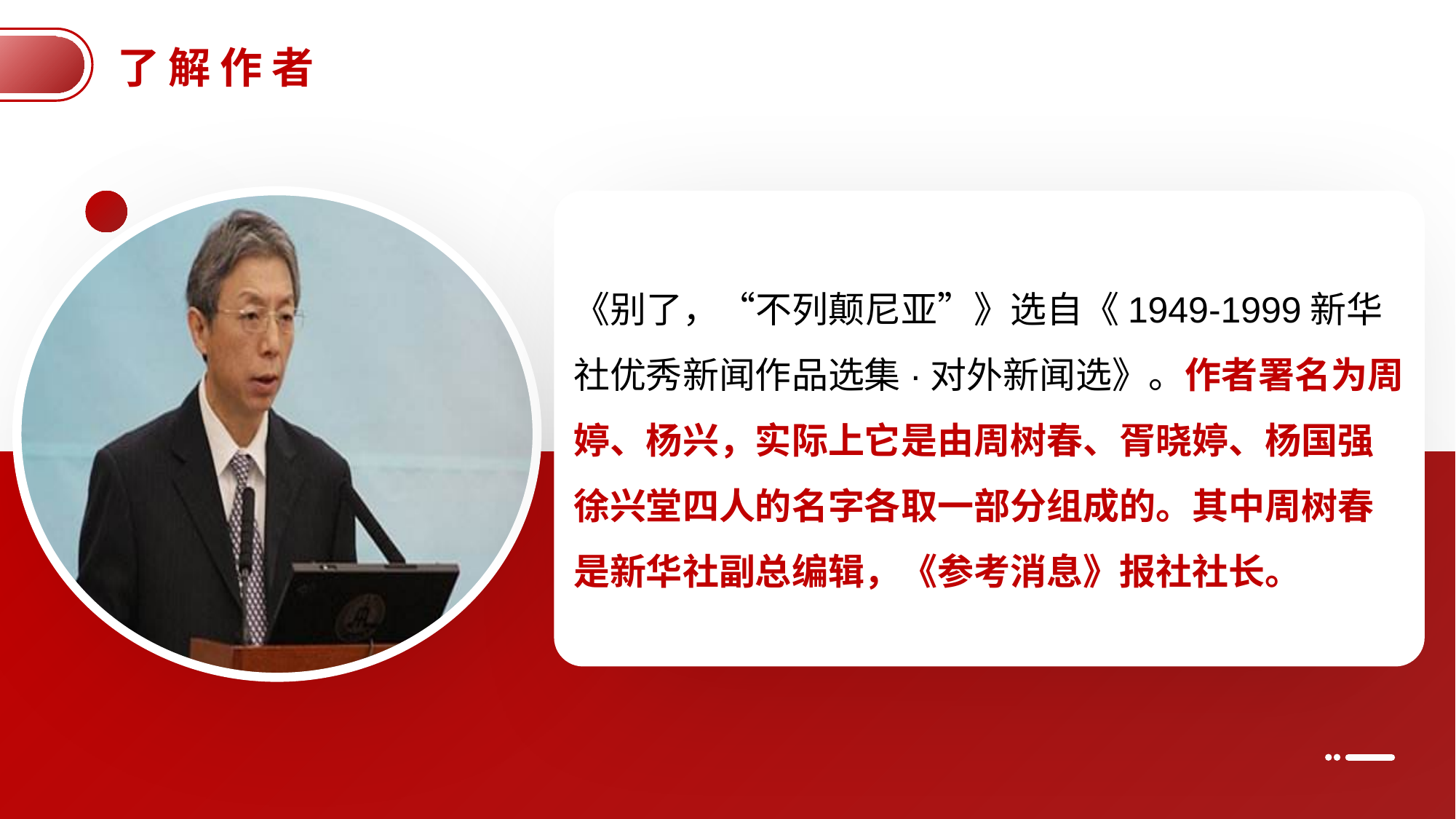

了解作者

《别了，“不列颠尼亚”》选自《1949-1999新华社优秀新闻作品选集·对外新闻选》。作者署名为周婷、杨兴，实际上它是由周树春、胥晓婷、杨国强徐兴堂四人的名字各取一部分组成的。其中周树春是新华社副总编辑，《参考消息》报社社长。